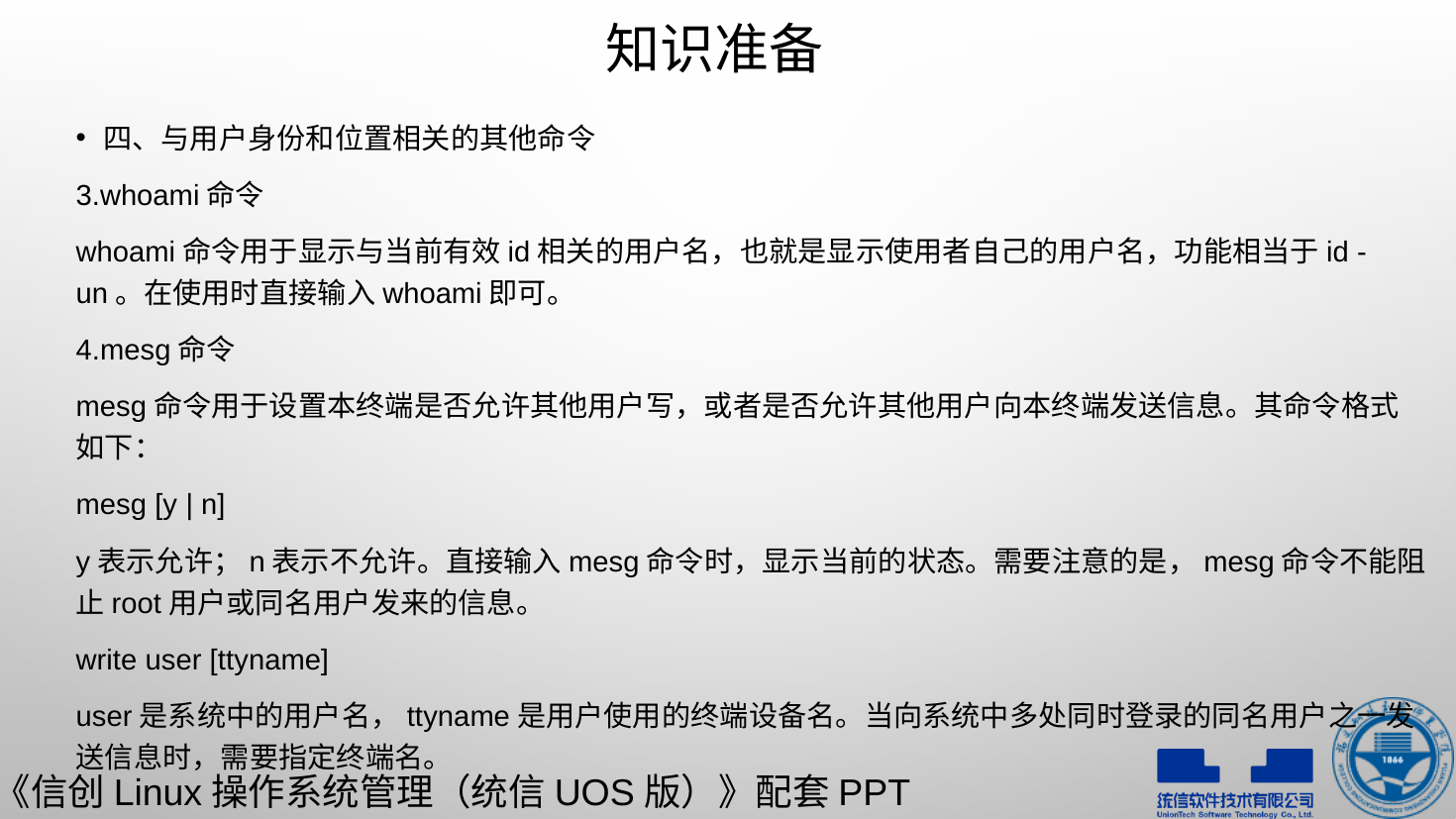

# 知识准备
四、与用户身份和位置相关的其他命令
3.whoami命令
whoami命令用于显示与当前有效id相关的用户名，也就是显示使用者自己的用户名，功能相当于id -un。在使用时直接输入whoami即可。
4.mesg命令
mesg命令用于设置本终端是否允许其他用户写，或者是否允许其他用户向本终端发送信息。其命令格式如下：
mesg [y | n]
y表示允许；n表示不允许。直接输入mesg命令时，显示当前的状态。需要注意的是，mesg命令不能阻止root用户或同名用户发来的信息。
write user [ttyname]
user是系统中的用户名，ttyname是用户使用的终端设备名。当向系统中多处同时登录的同名用户之一发送信息时，需要指定终端名。